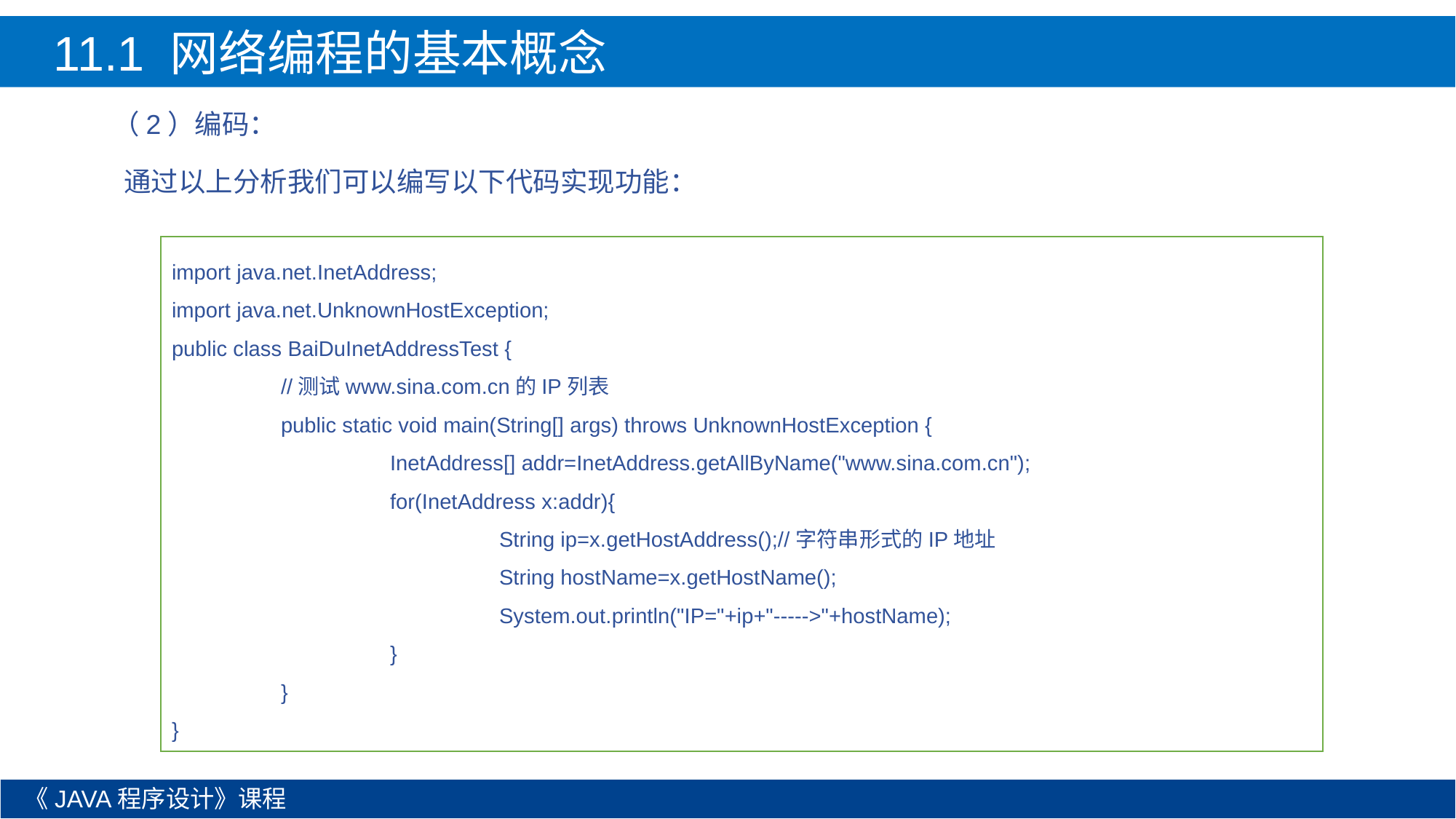

11.1 网络编程的基本概念
（2）编码：
通过以上分析我们可以编写以下代码实现功能：
import java.net.InetAddress;
import java.net.UnknownHostException;
public class BaiDuInetAddressTest {
	//测试www.sina.com.cn的IP列表
	public static void main(String[] args) throws UnknownHostException {
		InetAddress[] addr=InetAddress.getAllByName("www.sina.com.cn");
		for(InetAddress x:addr){
			String ip=x.getHostAddress();//字符串形式的IP地址
			String hostName=x.getHostName();
			System.out.println("IP="+ip+"----->"+hostName);
		}
	}
}
《JAVA程序设计》课程